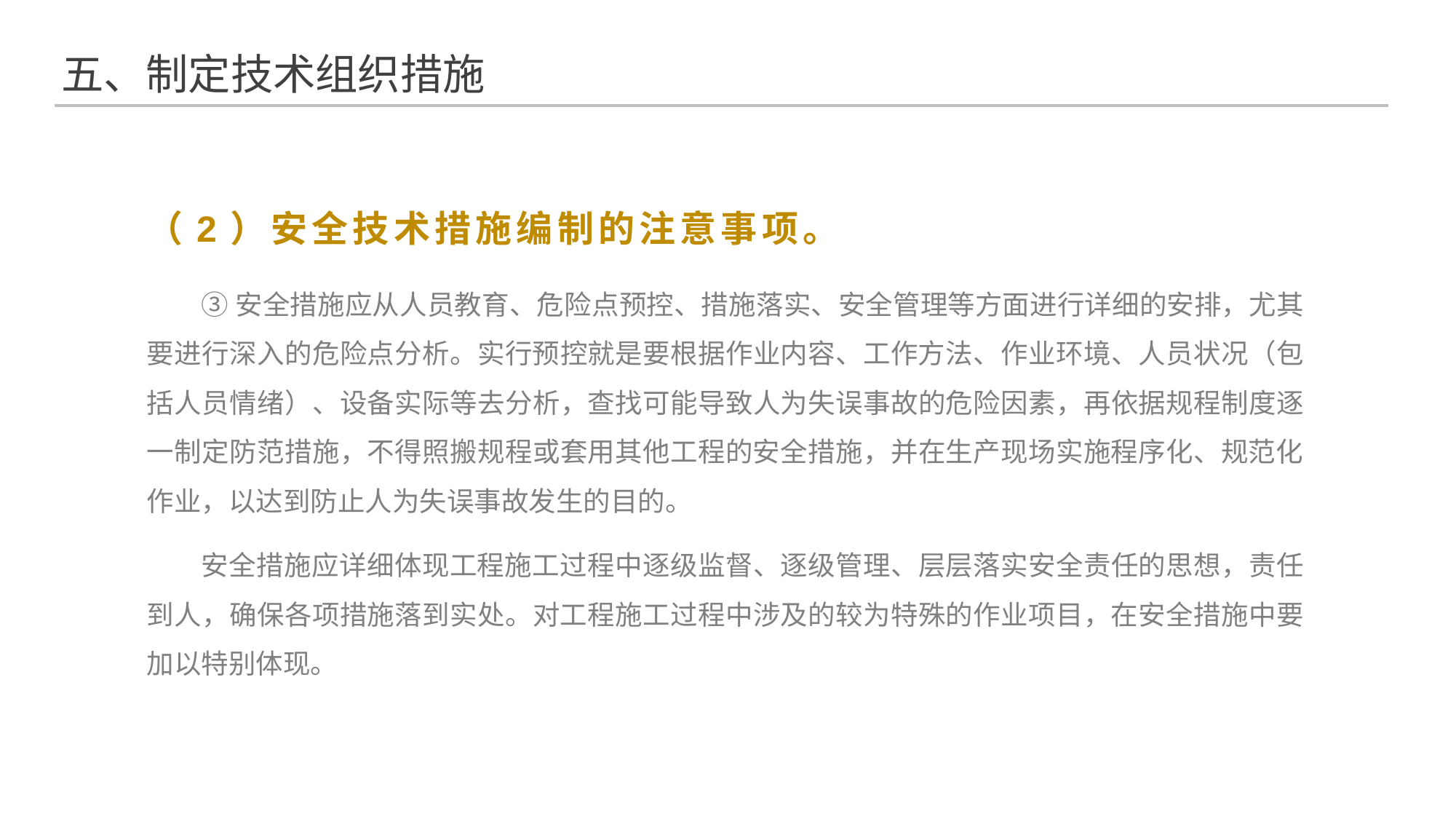

五、制定技术组织措施
（2）安全技术措施编制的注意事项。
③安全措施应从人员教育、危险点预控、措施落实、安全管理等方面进行详细的安排，尤其要进行深入的危险点分析。实行预控就是要根据作业内容、工作方法、作业环境、人员状况（包括人员情绪）、设备实际等去分析，查找可能导致人为失误事故的危险因素，再依据规程制度逐一制定防范措施，不得照搬规程或套用其他工程的安全措施，并在生产现场实施程序化、规范化作业，以达到防止人为失误事故发生的目的。
安全措施应详细体现工程施工过程中逐级监督、逐级管理、层层落实安全责任的思想，责任到人，确保各项措施落到实处。对工程施工过程中涉及的较为特殊的作业项目，在安全措施中要加以特别体现。